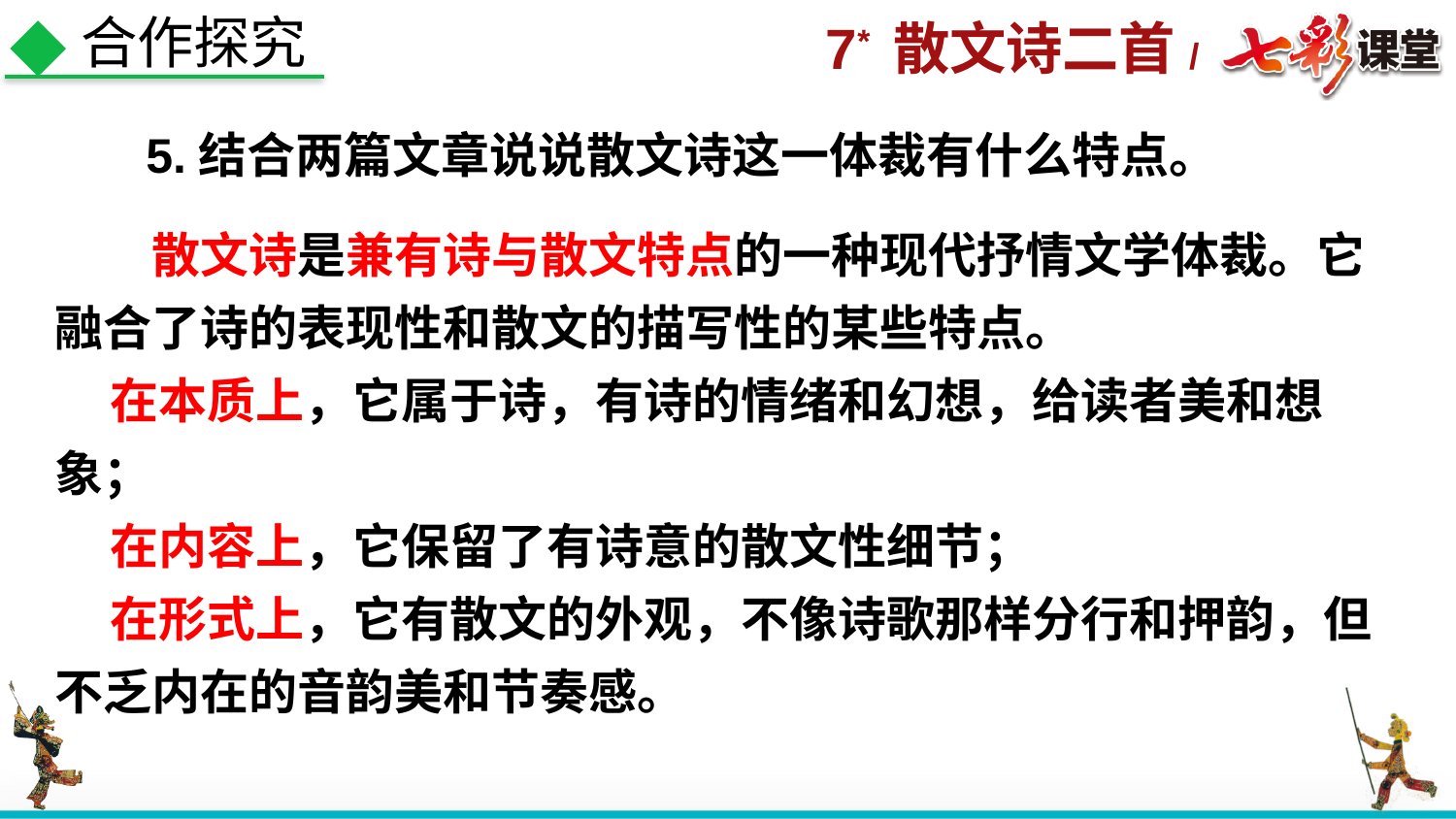

合作探究

5.结合两篇文章说说散文诗这一体裁有什么特点。
　　散文诗是兼有诗与散文特点的一种现代抒情文学体裁。它融合了诗的表现性和散文的描写性的某些特点。
    在本质上，它属于诗，有诗的情绪和幻想，给读者美和想象；
    在内容上，它保留了有诗意的散文性细节；
    在形式上，它有散文的外观，不像诗歌那样分行和押韵，但不乏内在的音韵美和节奏感。